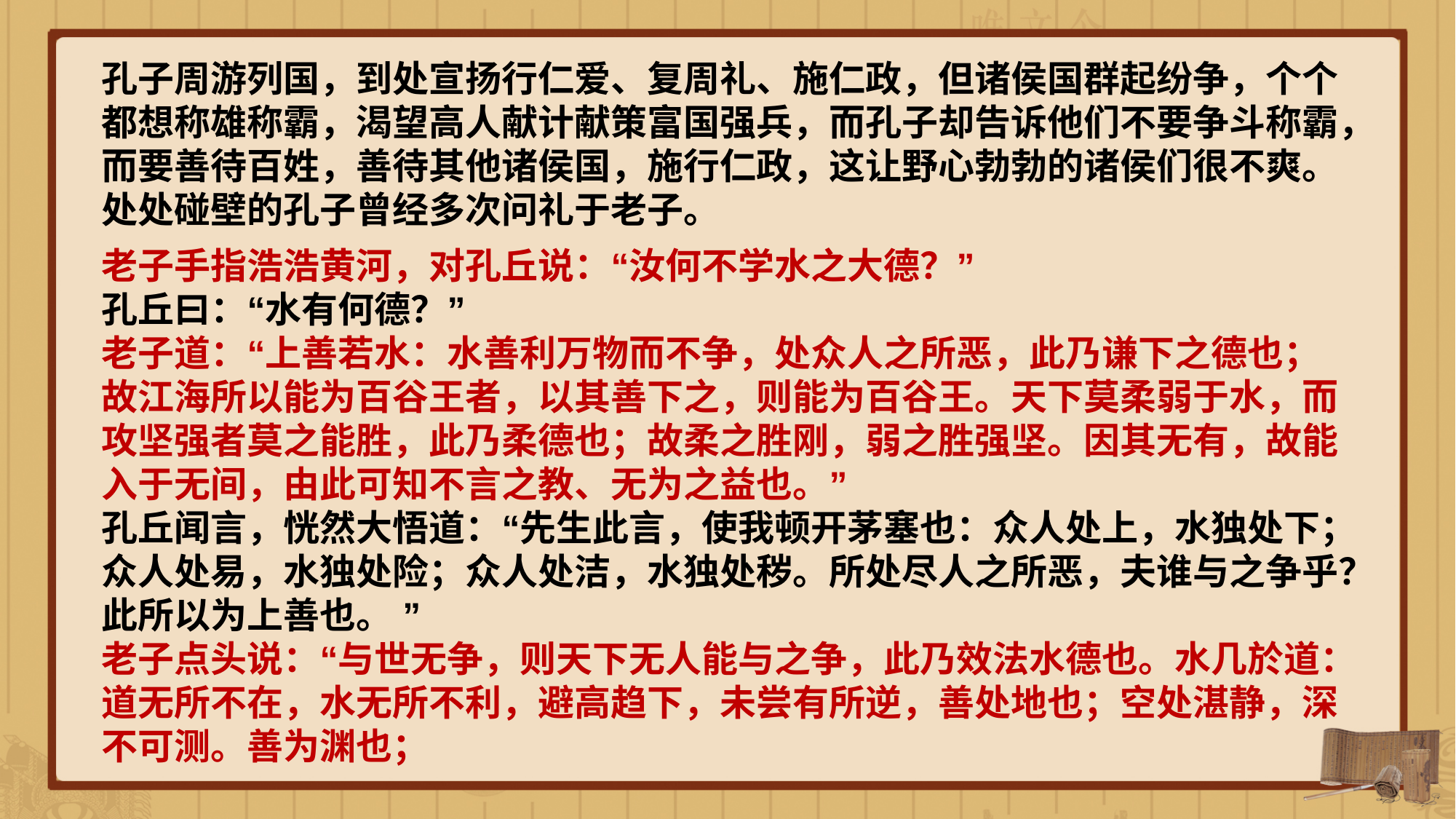

孔子周游列国，到处宣扬行仁爱、复周礼、施仁政，但诸侯国群起纷争，个个都想称雄称霸，渴望高人献计献策富国强兵，而孔子却告诉他们不要争斗称霸，而要善待百姓，善待其他诸侯国，施行仁政，这让野心勃勃的诸侯们很不爽。处处碰壁的孔子曾经多次问礼于老子。
老子手指浩浩黄河，对孔丘说：“汝何不学水之大德？”
孔丘曰：“水有何德？”
老子道：“上善若水：水善利万物而不争，处众人之所恶，此乃谦下之德也；故江海所以能为百谷王者，以其善下之，则能为百谷王。天下莫柔弱于水，而攻坚强者莫之能胜，此乃柔德也；故柔之胜刚，弱之胜强坚。因其无有，故能入于无间，由此可知不言之教、无为之益也。”
孔丘闻言，恍然大悟道：“先生此言，使我顿开茅塞也：众人处上，水独处下；众人处易，水独处险；众人处洁，水独处秽。所处尽人之所恶，夫谁与之争乎？此所以为上善也。 ”
老子点头说：“与世无争，则天下无人能与之争，此乃效法水德也。水几於道：道无所不在，水无所不利，避高趋下，未尝有所逆，善处地也；空处湛静，深不可测。善为渊也；